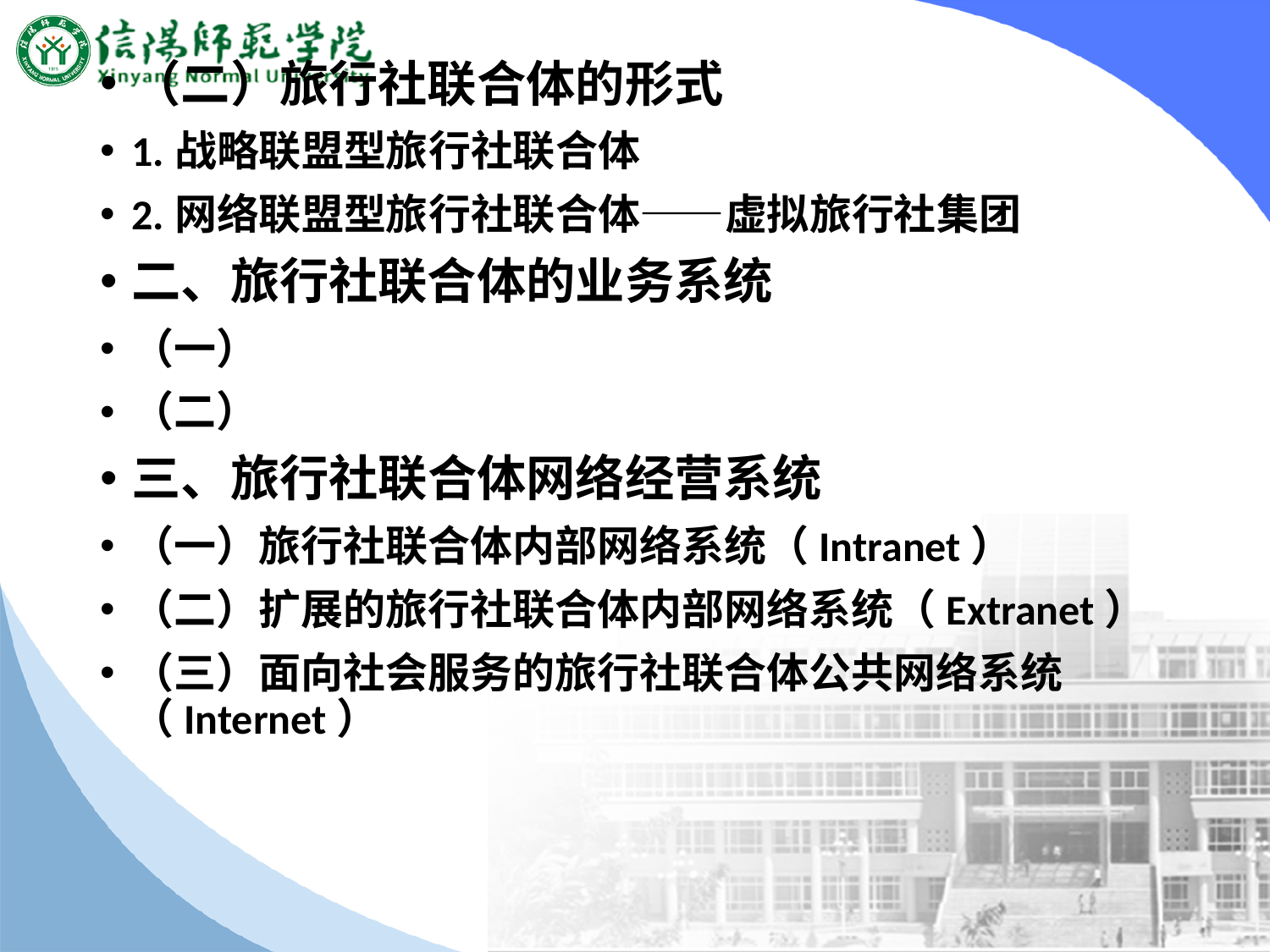

#
（二）旅行社联合体的形式
1.战略联盟型旅行社联合体
2.网络联盟型旅行社联合体——虚拟旅行社集团
二、旅行社联合体的业务系统
（一）
（二）
三、旅行社联合体网络经营系统
（一）旅行社联合体内部网络系统（Intranet）
（二）扩展的旅行社联合体内部网络系统（Extranet）
（三）面向社会服务的旅行社联合体公共网络系统（Internet）